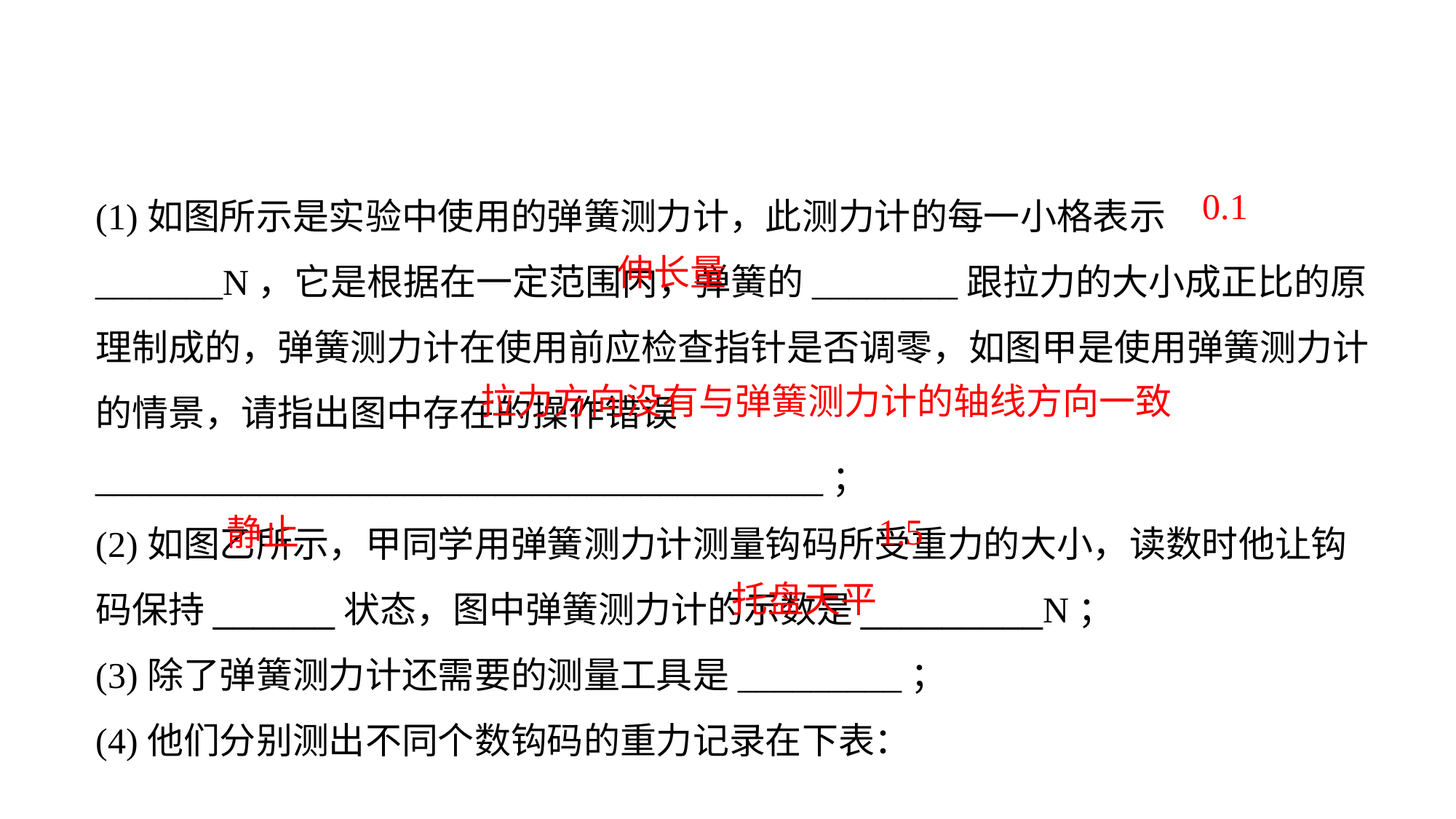

(1)如图所示是实验中使用的弹簧测力计，此测力计的每一小格表示_______N，它是根据在一定范围内，弹簧的________跟拉力的大小成正比的原理制成的，弹簧测力计在使用前应检查指针是否调零，如图甲是使用弹簧测力计的情景，请指出图中存在的操作错误________________________________________；
(2)如图乙所示，甲同学用弹簧测力计测量钩码所受重力的大小，读数时他让钩码保持______状态，图中弹簧测力计的示数是_________N；
(3)除了弹簧测力计还需要的测量工具是_________；
(4)他们分别测出不同个数钩码的重力记录在下表：
0.1
伸长量
拉力方向没有与弹簧测力计的轴线方向一致
1.5
静止
托盘天平